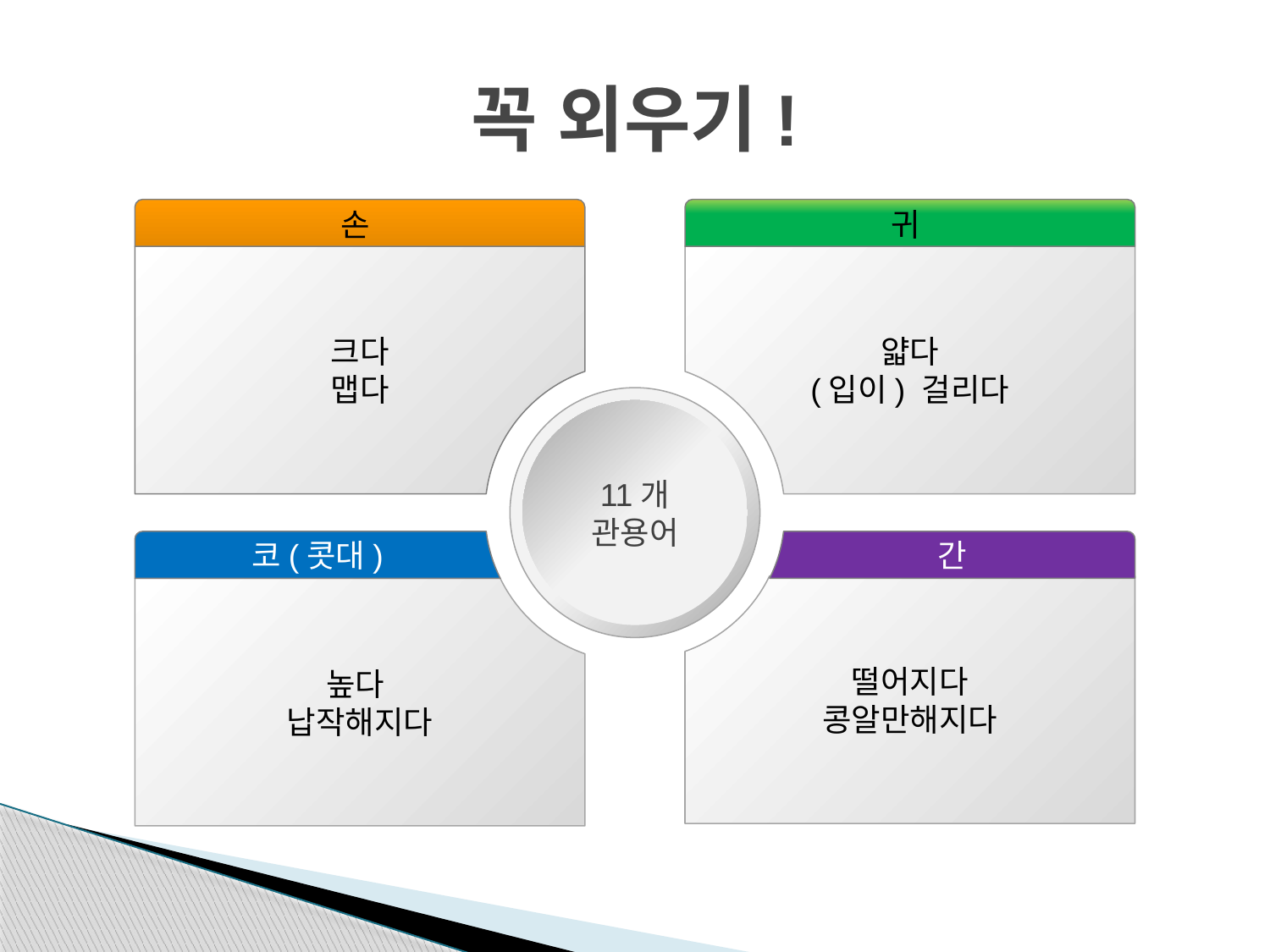

# 꼭 외우기!
손
귀

크다
맵다
얇다
(입이) 걸리다

11개 관용어
코(콧대)
간
떨어지다
콩알만해지다
높다
납작해지다